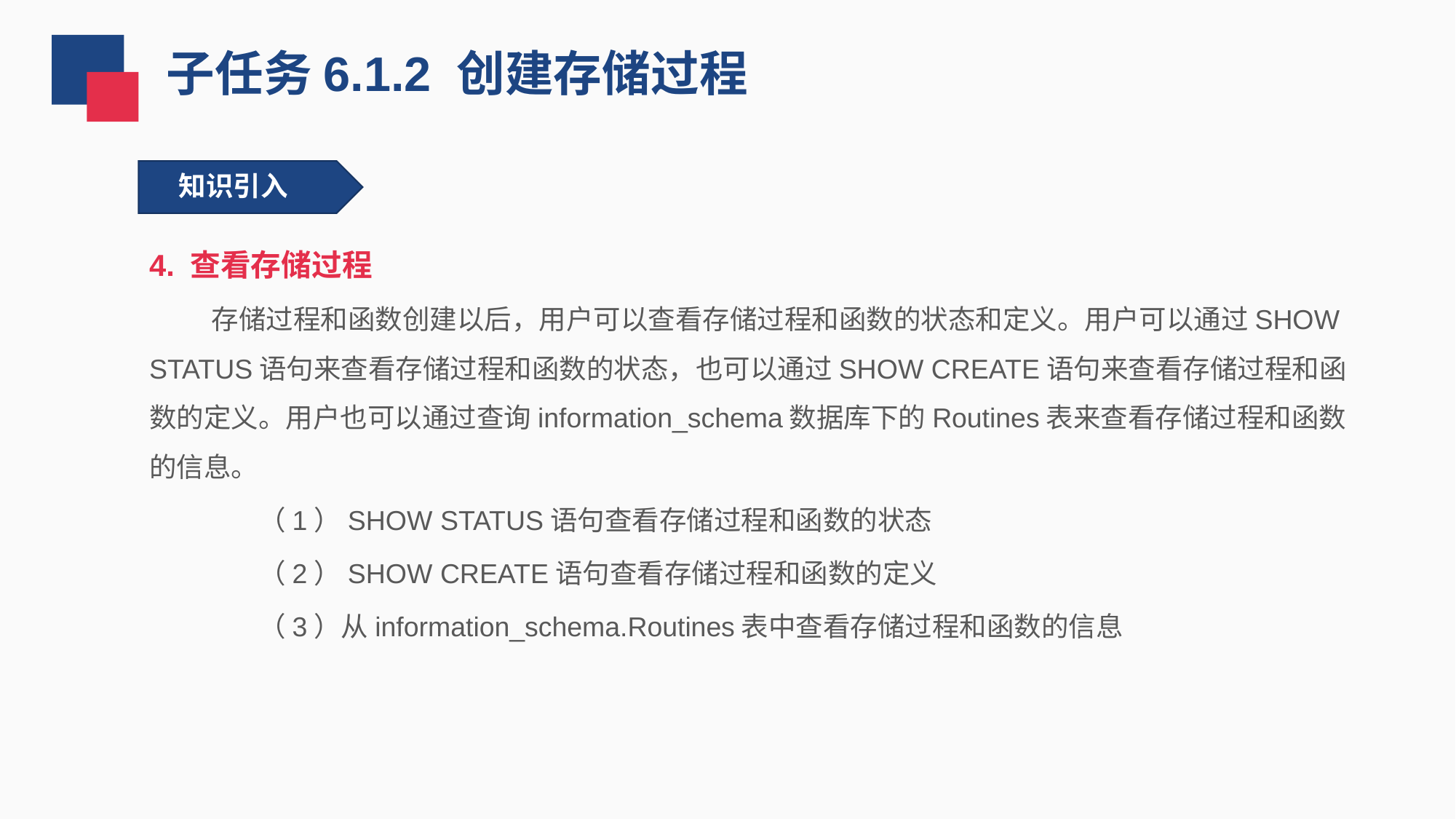

子任务6.1.2 创建存储过程

知识引入
4. 查看存储过程
         存储过程和函数创建以后，用户可以查看存储过程和函数的状态和定义。用户可以通过SHOW STATUS语句来查看存储过程和函数的状态，也可以通过SHOW CREATE语句来查看存储过程和函数的定义。用户也可以通过查询information_schema数据库下的Routines表来查看存储过程和函数的信息。
（1）SHOW STATUS语句查看存储过程和函数的状态
（2）SHOW CREATE语句查看存储过程和函数的定义
（3）从information_schema.Routines表中查看存储过程和函数的信息